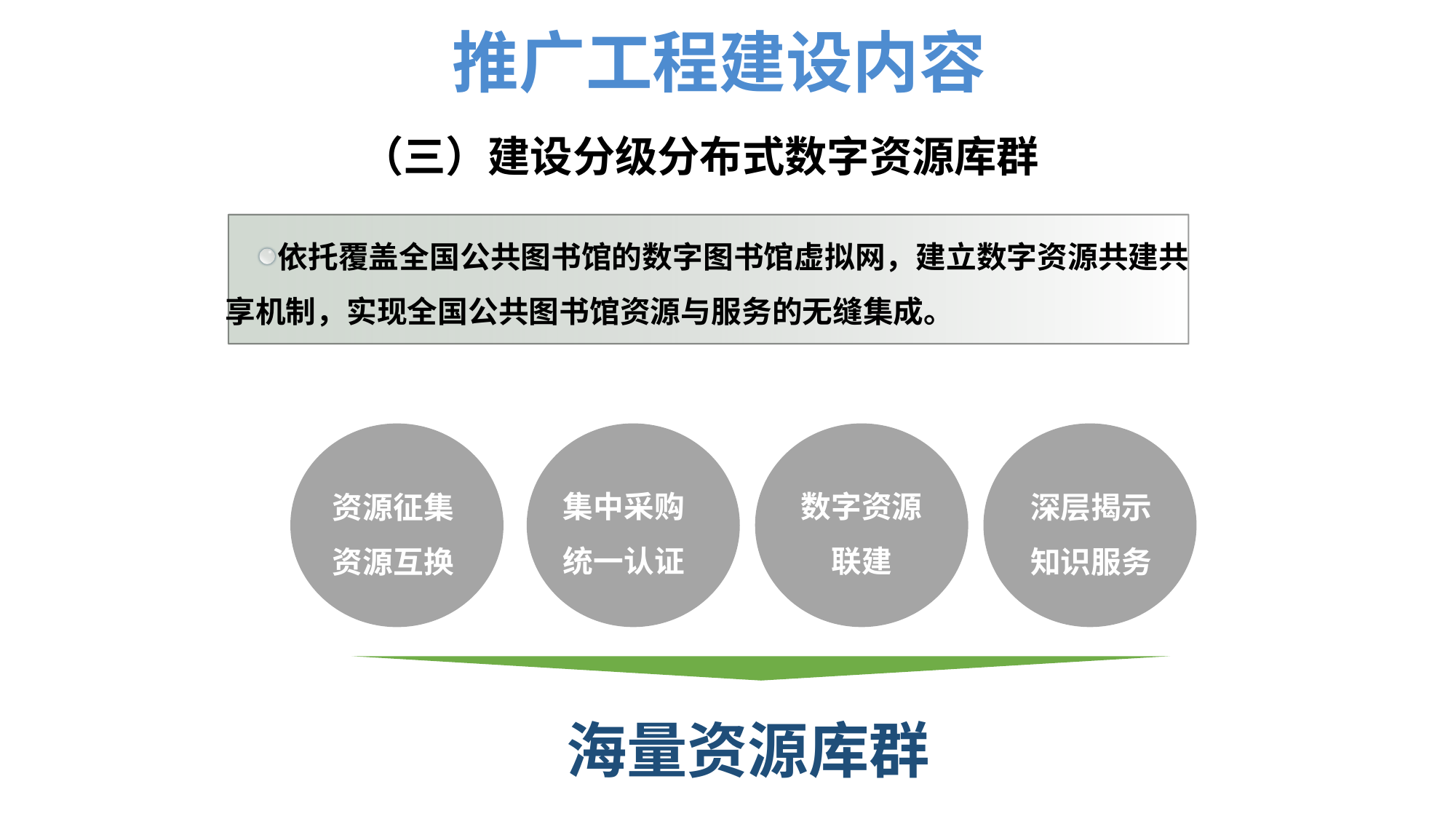

推广工程建设内容
# （三）建设分级分布式数字资源库群
依托覆盖全国公共图书馆的数字图书馆虚拟网，建立数字资源共建共享机制，实现全国公共图书馆资源与服务的无缝集成。

数字资源联建
集中采购统一认证
资源征集
资源互换
深层揭示
知识服务

海量资源库群